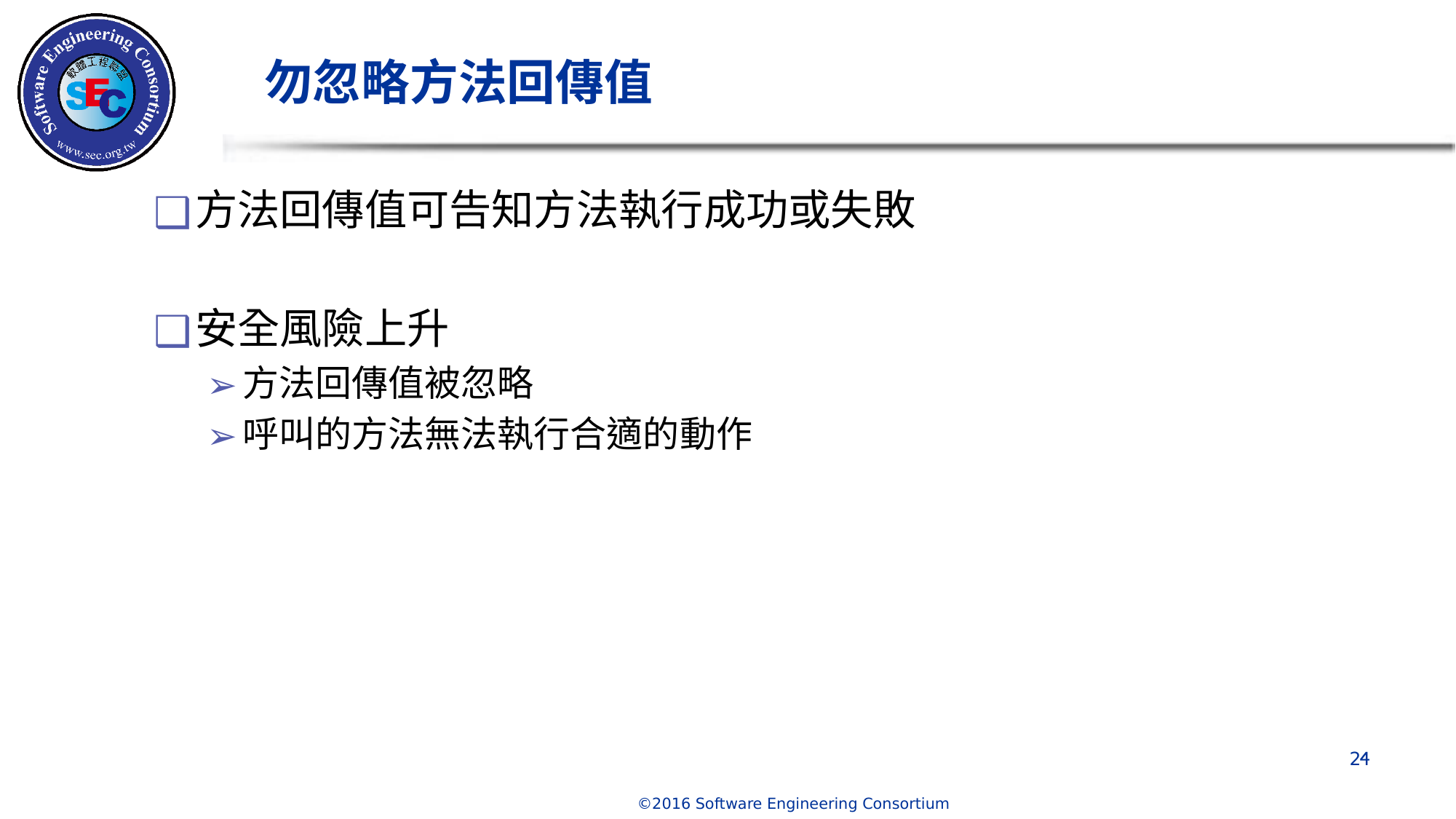

# 勿忽略方法回傳值
方法回傳值可告知方法執行成功或失敗

安全風險上升
方法回傳值被忽略
呼叫的方法無法執行合適的動作

24